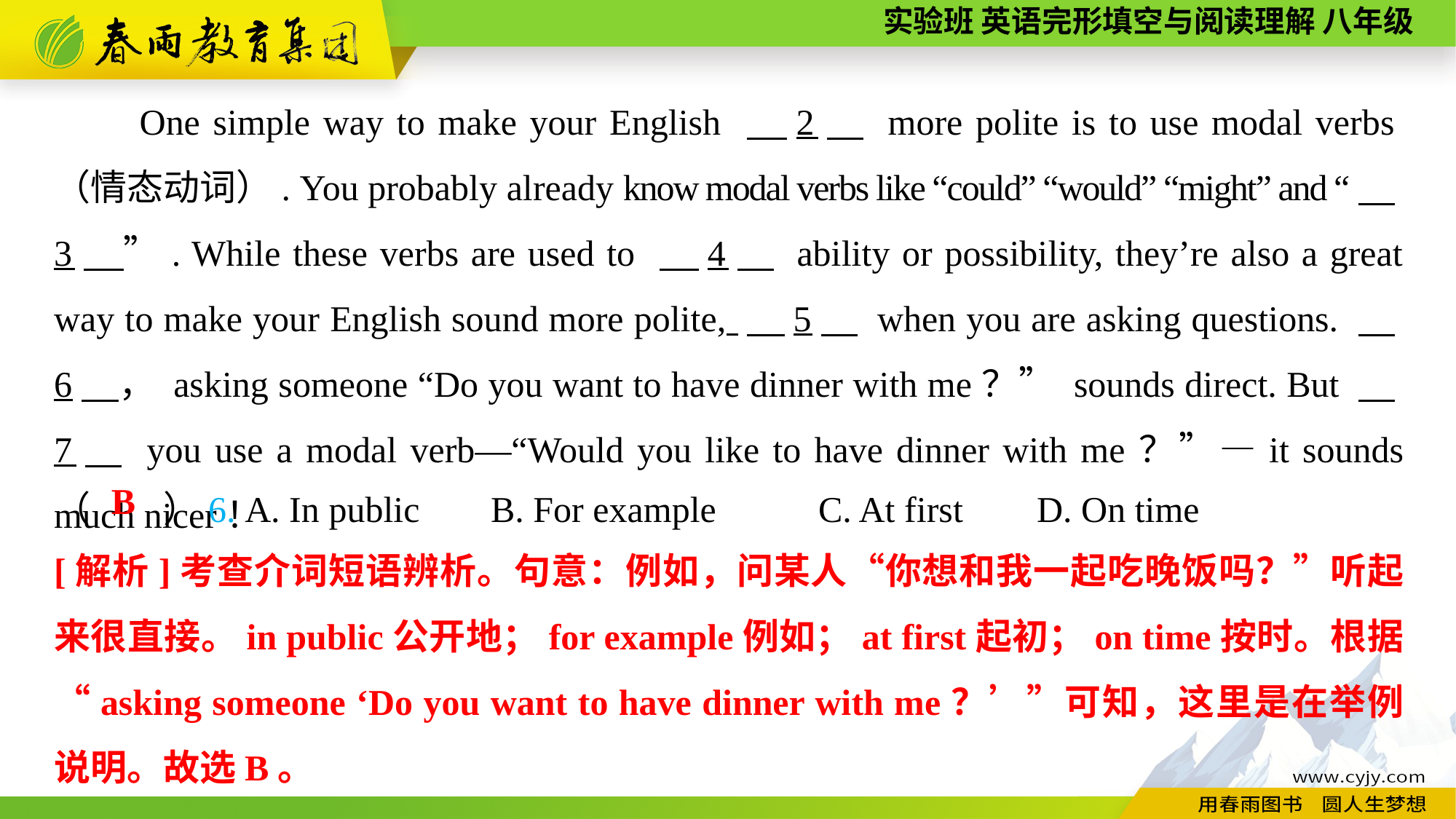

One simple way to make your English 　2　 more polite is to use modal verbs（情态动词）. You probably already know modal verbs like “could” “would” “might” and “　3　”. While these verbs are used to 　4　 ability or possibility, they’re also a great way to make your English sound more polite, 　5　 when you are asking questions. 　6　， asking someone “Do you want to have dinner with me？” sounds direct. But 　7　 you use a modal verb—“Would you like to have dinner with me？”—it sounds much nicer！
（　　）6. A. In public	B. For example	C. At first	D. On time
B
[解析]考查介词短语辨析。句意：例如，问某人“你想和我一起吃晚饭吗？”听起来很直接。in public公开地；for example例如；at first起初；on time按时。根据“asking someone ‘Do you want to have dinner with me？’”可知，这里是在举例说明。故选B。